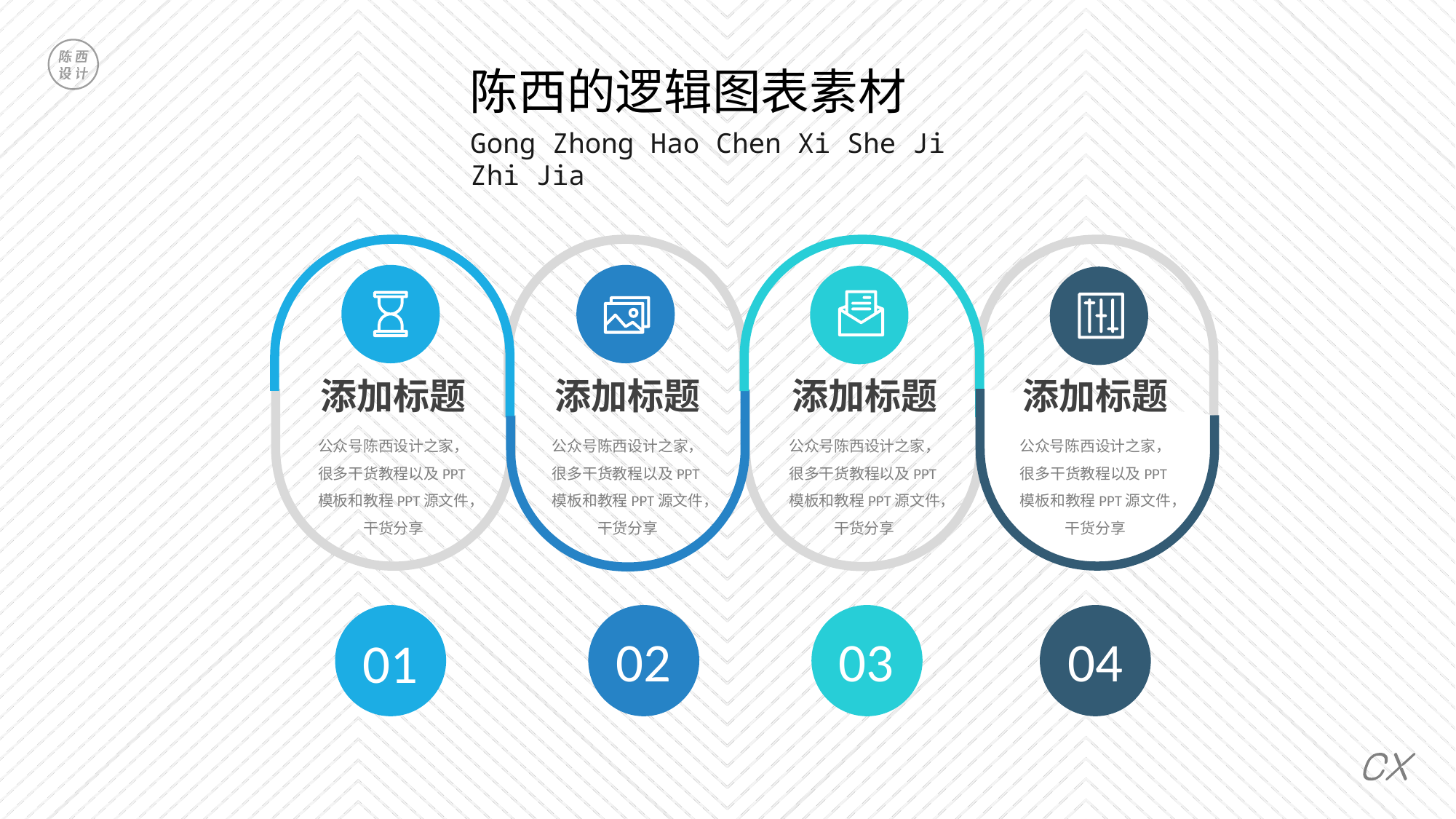

陈西的逻辑图表素材
Gong Zhong Hao Chen Xi She Ji Zhi Jia

添加标题
添加标题
添加标题
添加标题
公众号陈西设计之家，很多干货教程以及PPT模板和教程PPT源文件，干货分享
公众号陈西设计之家，很多干货教程以及PPT模板和教程PPT源文件，干货分享
公众号陈西设计之家，很多干货教程以及PPT模板和教程PPT源文件，干货分享
公众号陈西设计之家，很多干货教程以及PPT模板和教程PPT源文件，干货分享

01

02

03

04